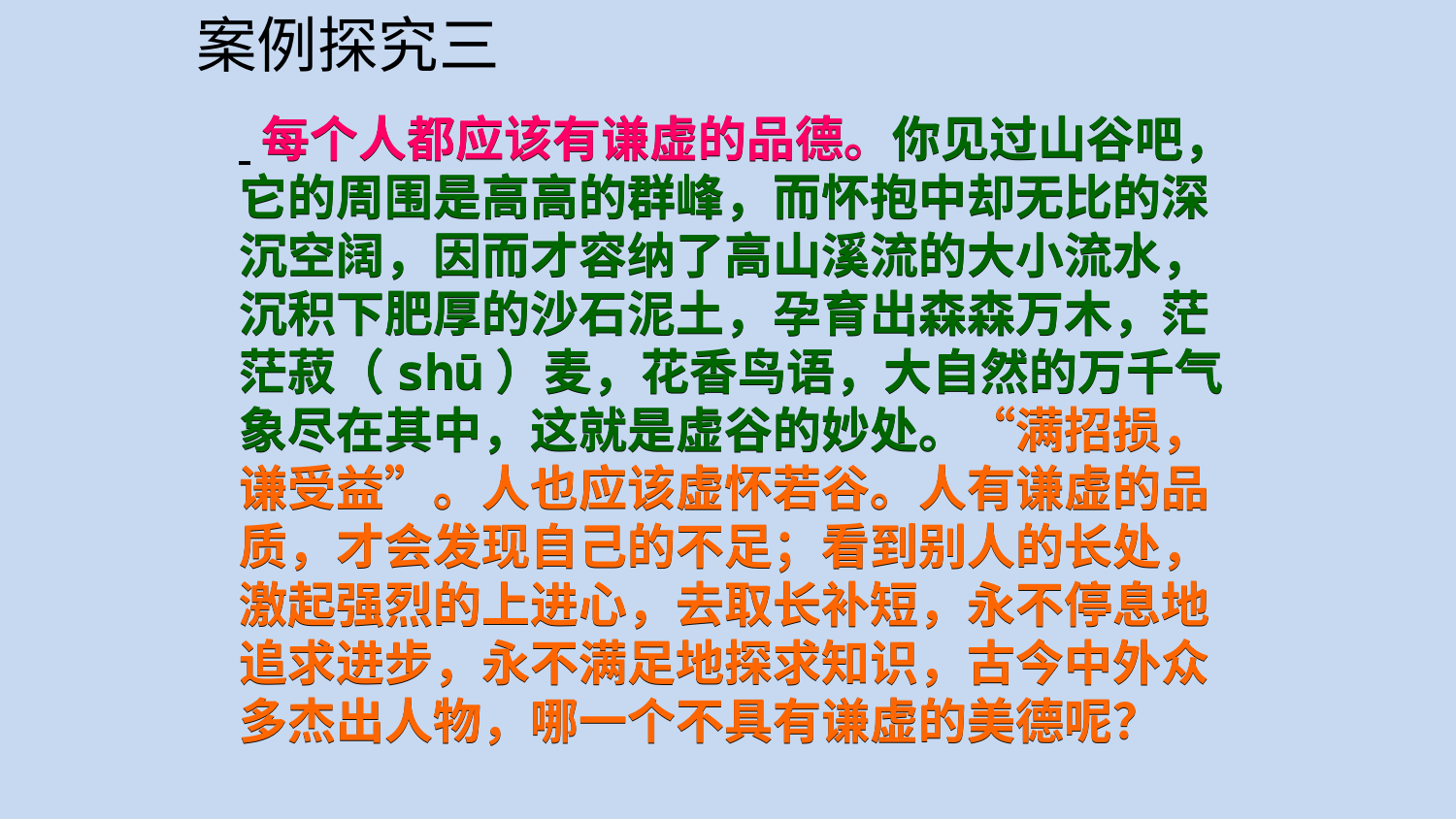

案例探究三
 每个人都应该有谦虚的品德。你见过山谷吧，它的周围是高高的群峰，而怀抱中却无比的深沉空阔，因而才容纳了高山溪流的大小流水，沉积下肥厚的沙石泥土，孕育出森森万木，茫茫菽（shū）麦，花香鸟语，大自然的万千气象尽在其中，这就是虚谷的妙处。“满招损，谦受益”。人也应该虚怀若谷。人有谦虚的品质，才会发现自己的不足；看到别人的长处，激起强烈的上进心，去取长补短，永不停息地追求进步，永不满足地探求知识，古今中外众多杰出人物，哪一个不具有谦虚的美德呢？
 每个人都应该有谦虚的品德。你见过山谷吧，它的周围是高高的群峰，而怀抱中却无比的深沉空阔，因而才容纳了高山溪流的大小流水，沉积下肥厚的沙石泥土，孕育出森森万木，茫茫菽（shū）麦，花香鸟语，大自然的万千气象尽在其中，这就是虚谷的妙处。“满招损，谦受益”。人也应该虚怀若谷。人有谦虚的品质，才会发现自己的不足；看到别人的长处，激起强烈的上进心，去取长补短，永不停息地追求进步，永不满足地探求知识，古今中外众多杰出人物，哪一个不具有谦虚的美德呢？